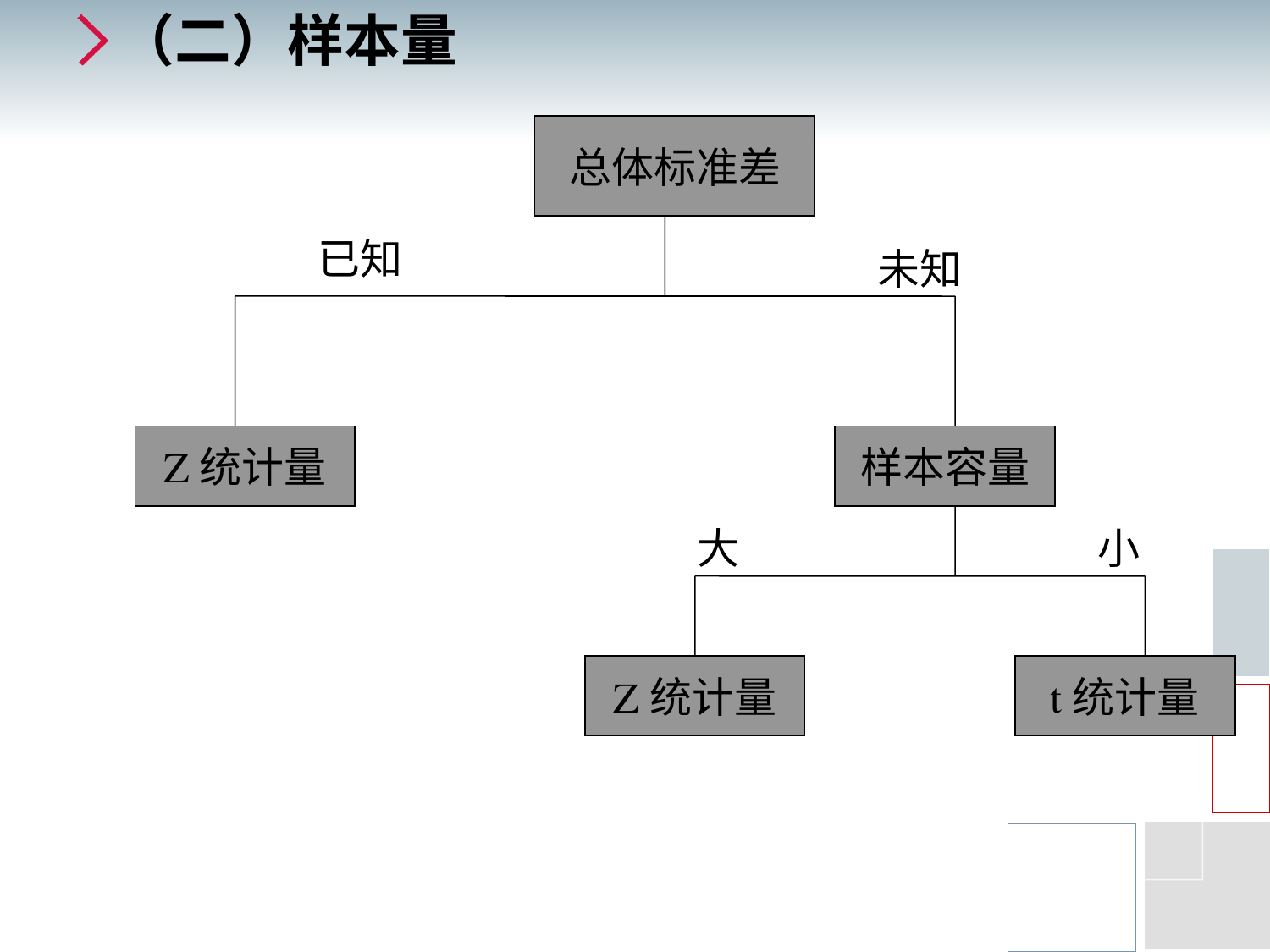

# （二）样本量
总体标准差

已知
未知

Z统计量
样本容量

大
小

Z统计量
t统计量